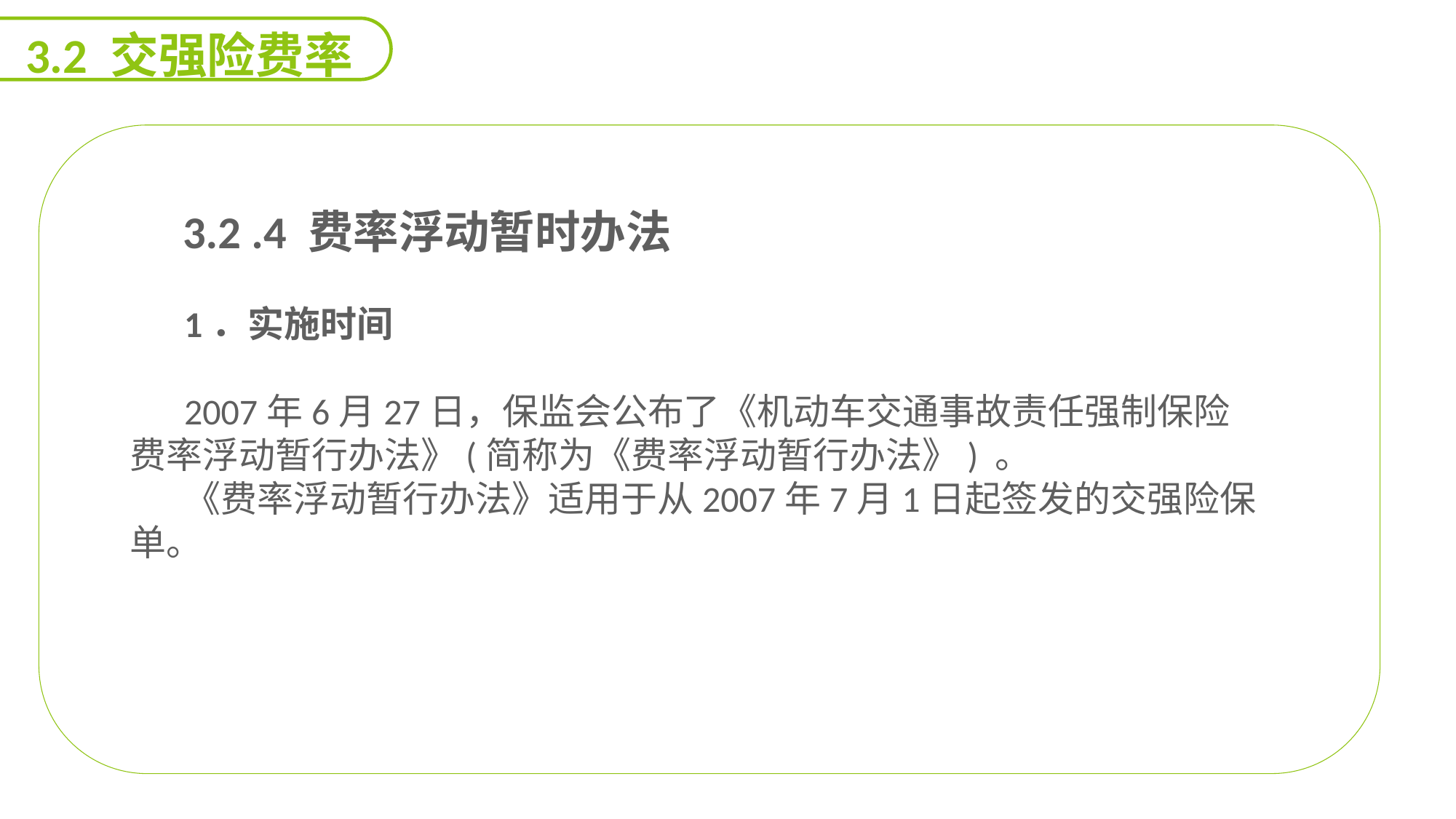

3.2 交强险费率

能力
目标
  3.2 .4 费率浮动暂时办法

1．实施时间

2007年6月27日，保监会公布了《机动车交通事故责任强制保险费率浮动暂行办法》(简称为《费率浮动暂行办法》) 。
《费率浮动暂行办法》适用于从2007年7月1日起签发的交强险保单。
延迟符